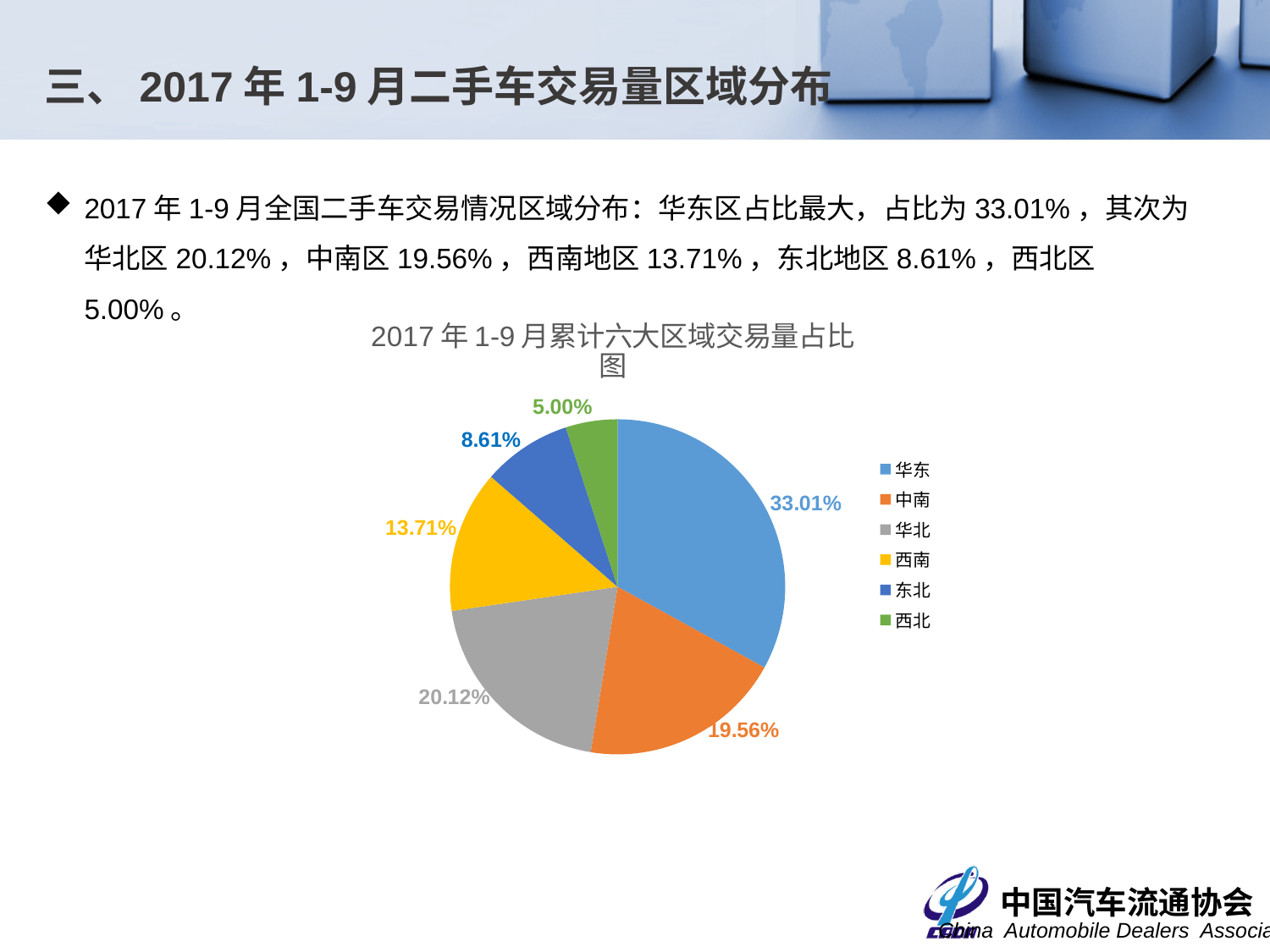

三、2017年1-9月二手车交易量区域分布
2017年1-9月全国二手车交易情况区域分布：华东区占比最大，占比为33.01%，其次为华北区20.12%，中南区19.56%，西南地区13.71%，东北地区8.61%，西北区5.00%。

### Chart: 2017年1-9月累计六大区域交易量占比图

| Category |  |
|---|---|
| 华东 | 0.3300633863563328 |
| 中南 | 0.1956265372560085 |
| 华北 | 0.2012096196284503 |
| 西南 | 0.13706759876049224 |
| 东北 | 0.08606730855682435 |
| 西北 | 0.04996554944189206 |